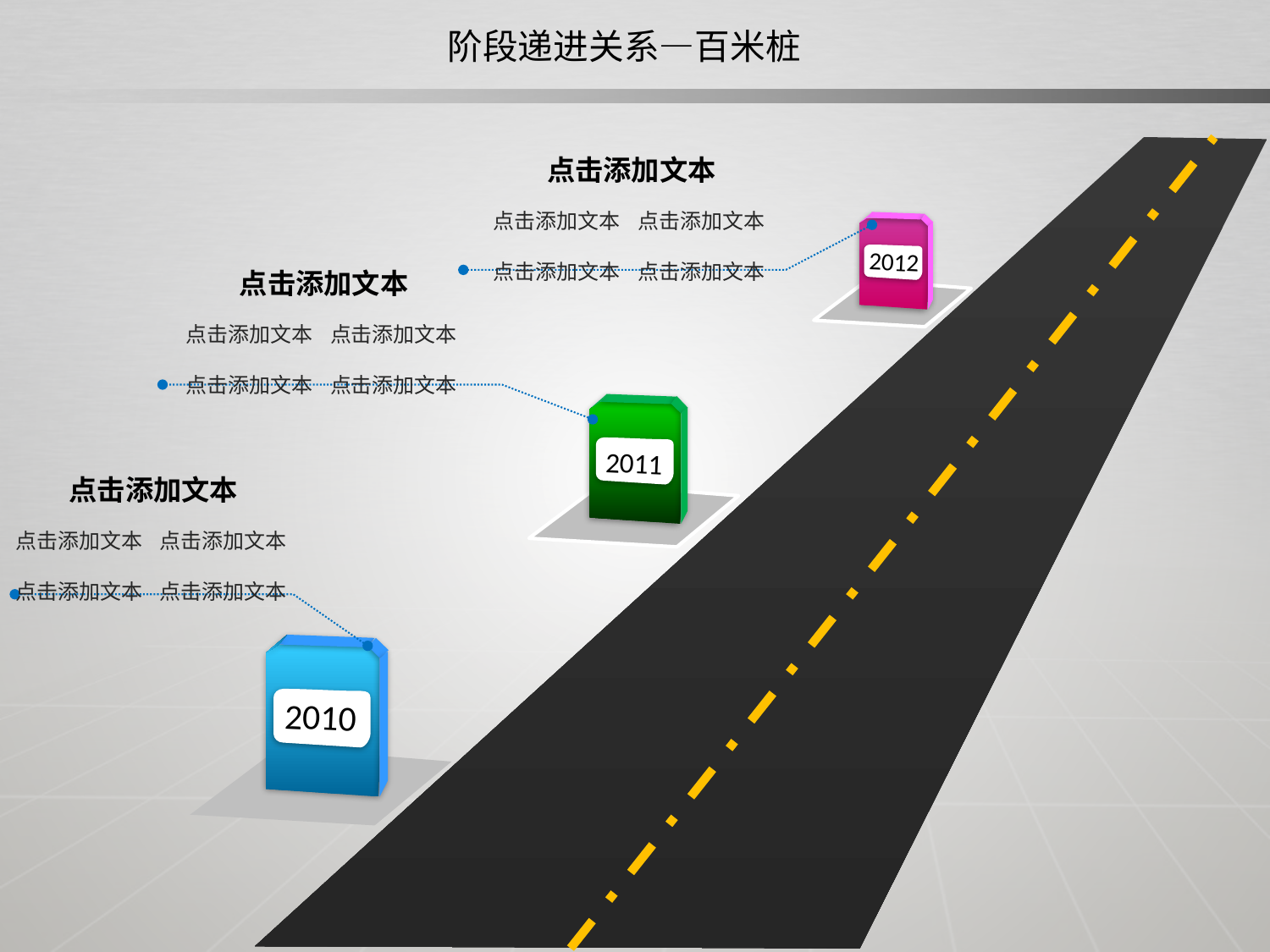

阶段递进关系—百米桩

点击添加文本
点击添加文本
点击添加文本
点击添加文本
点击添加文本

2012
点击添加文本
点击添加文本
点击添加文本
点击添加文本
点击添加文本

2011

点击添加文本
点击添加文本
点击添加文本
点击添加文本
点击添加文本

2010